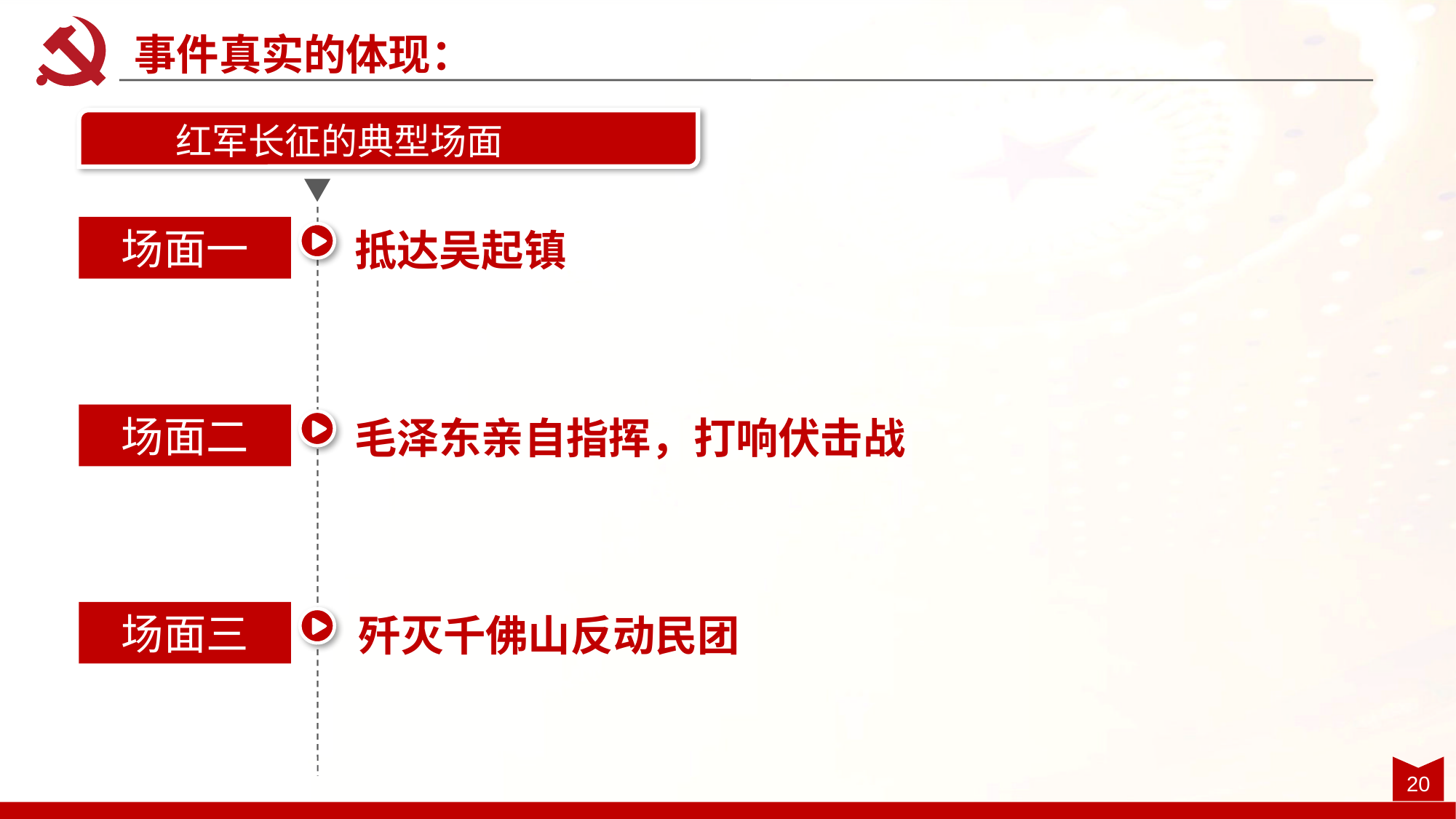

事件真实的体现：

红军长征的典型场面

场面一
抵达吴起镇

场面二
毛泽东亲自指挥，打响伏击战

场面三
歼灭千佛山反动民团